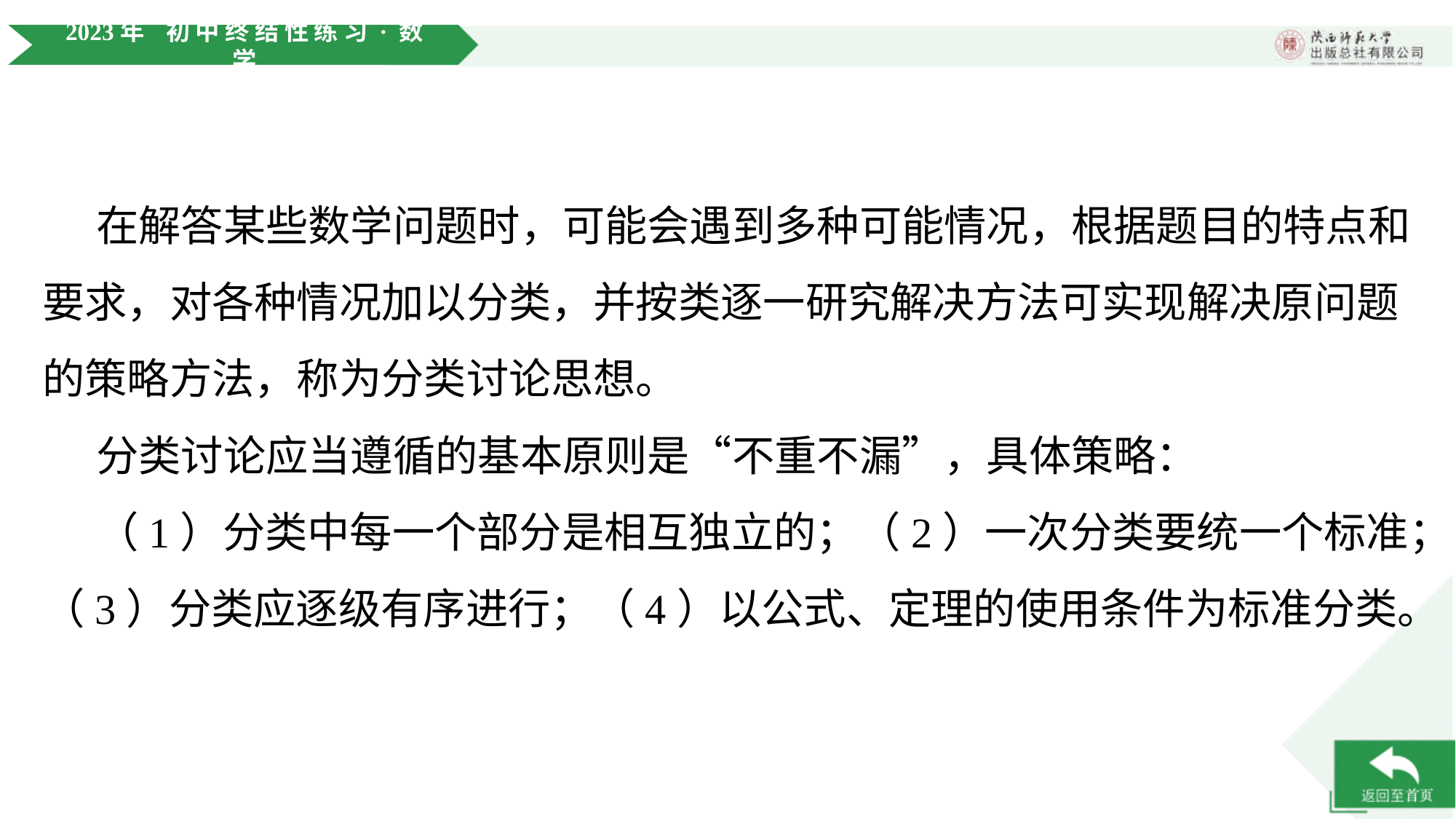

在解答某些数学问题时，可能会遇到多种可能情况，根据题目的特点和要求，对各种情况加以分类，并按类逐一研究解决方法可实现解决原问题的策略方法，称为分类讨论思想。
    分类讨论应当遵循的基本原则是“不重不漏”，具体策略：
    （1）分类中每一个部分是相互独立的；（2）一次分类要统一个标准；
（3）分类应逐级有序进行；（4）以公式、定理的使用条件为标准分类。